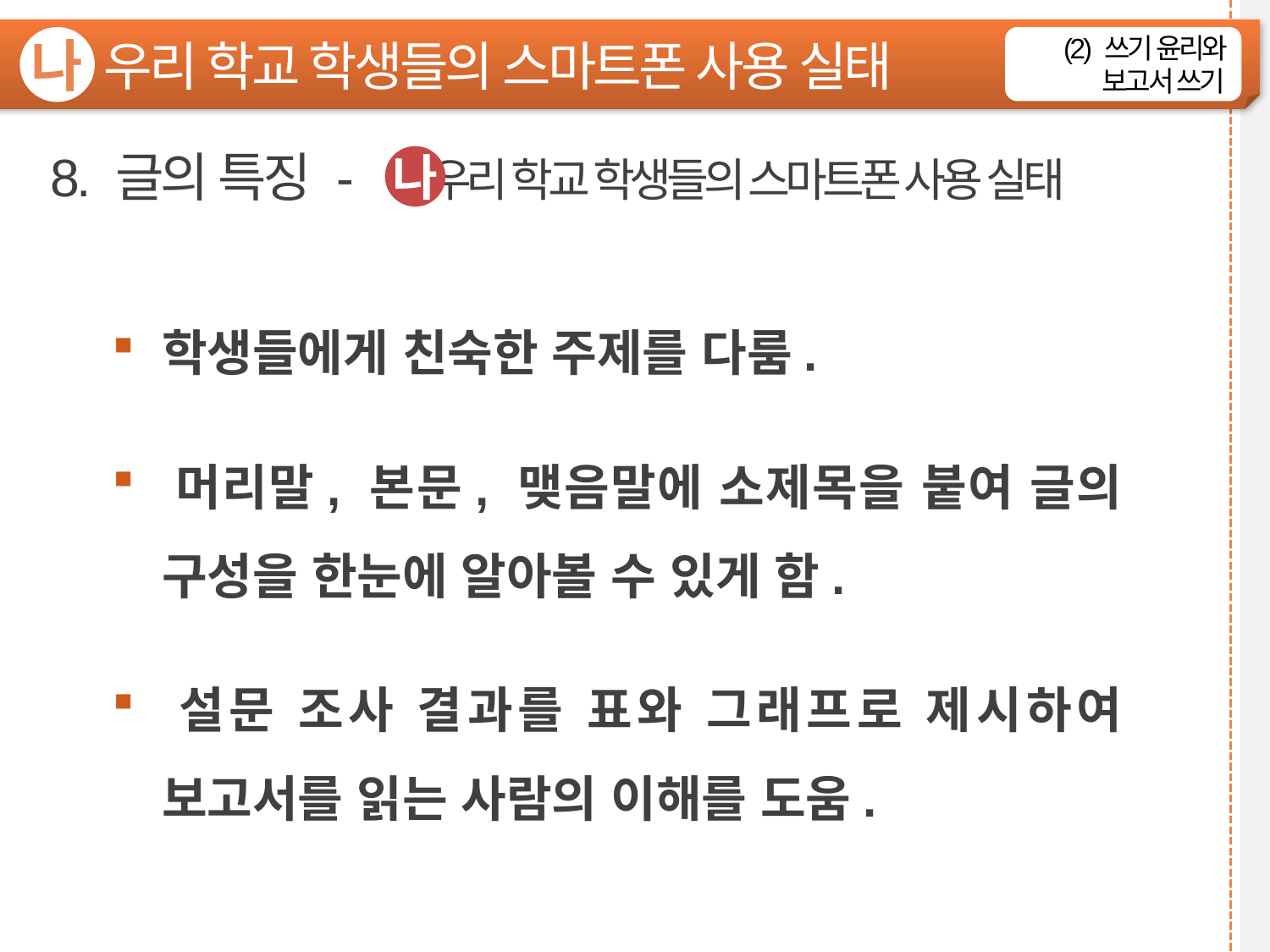

우리 학교 학생들의 스마트폰 사용 실태
나
(2) 쓰기 윤리와 보고서 쓰기
8. 글의 특징 -        우리 학교 학생들의 스마트폰 사용 실태
나
학생들에게 친숙한 주제를 다룸.

‌머리말, 본문, 맺음말에 소제목을 붙여 글의 구성을 한눈에 알아볼 수 있게 함.

‌설문 조사 결과를 표와 그래프로 제시하여 보고서를 읽는 사람의 이해를 도움.